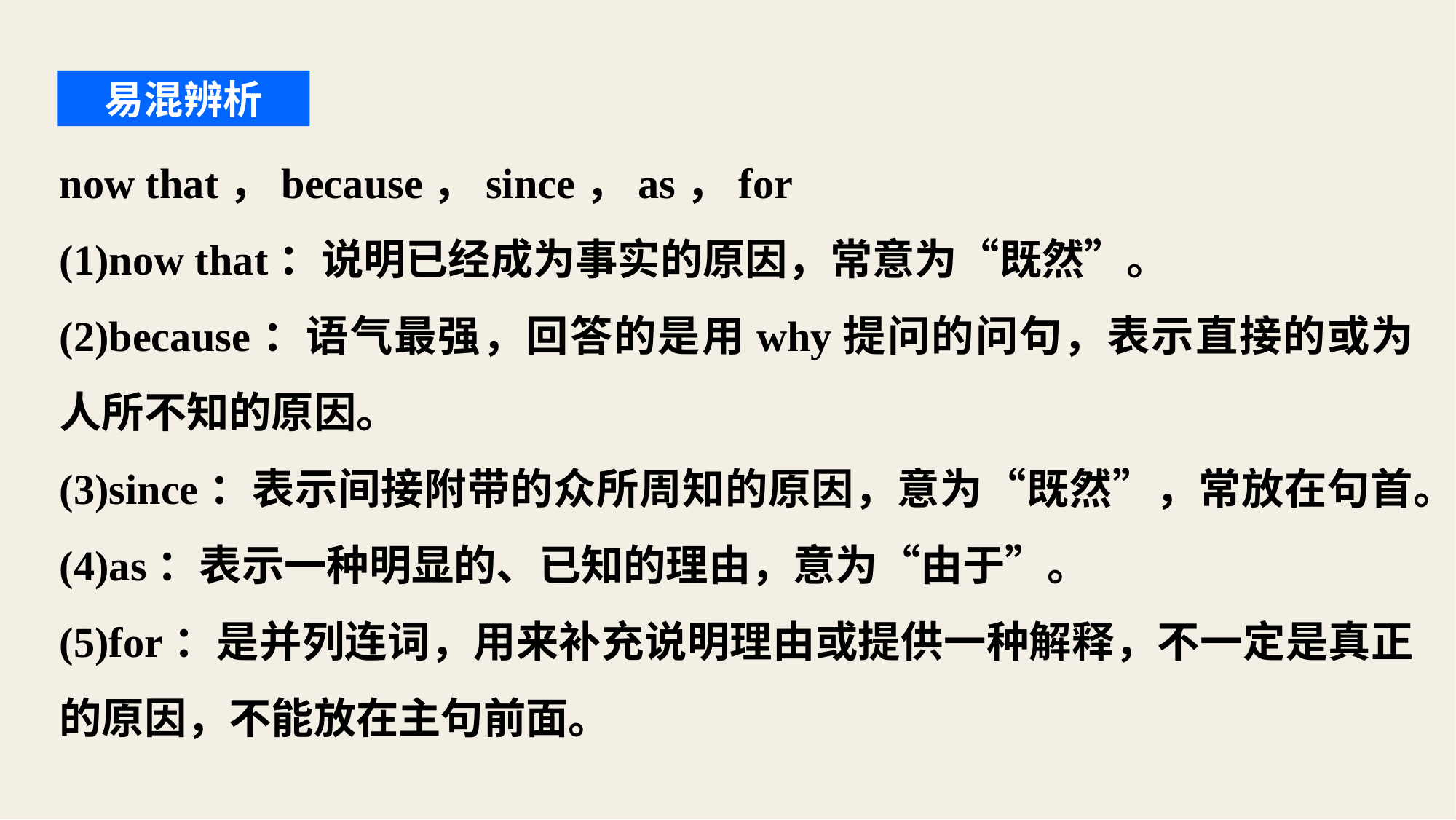

易混辨析
now that，because，since，as，for
(1)now that：说明已经成为事实的原因，常意为“既然”。
(2)because：语气最强，回答的是用why提问的问句，表示直接的或为人所不知的原因。
(3)since：表示间接附带的众所周知的原因，意为“既然”，常放在句首。
(4)as：表示一种明显的、已知的理由，意为“由于”。
(5)for：是并列连词，用来补充说明理由或提供一种解释，不一定是真正的原因，不能放在主句前面。